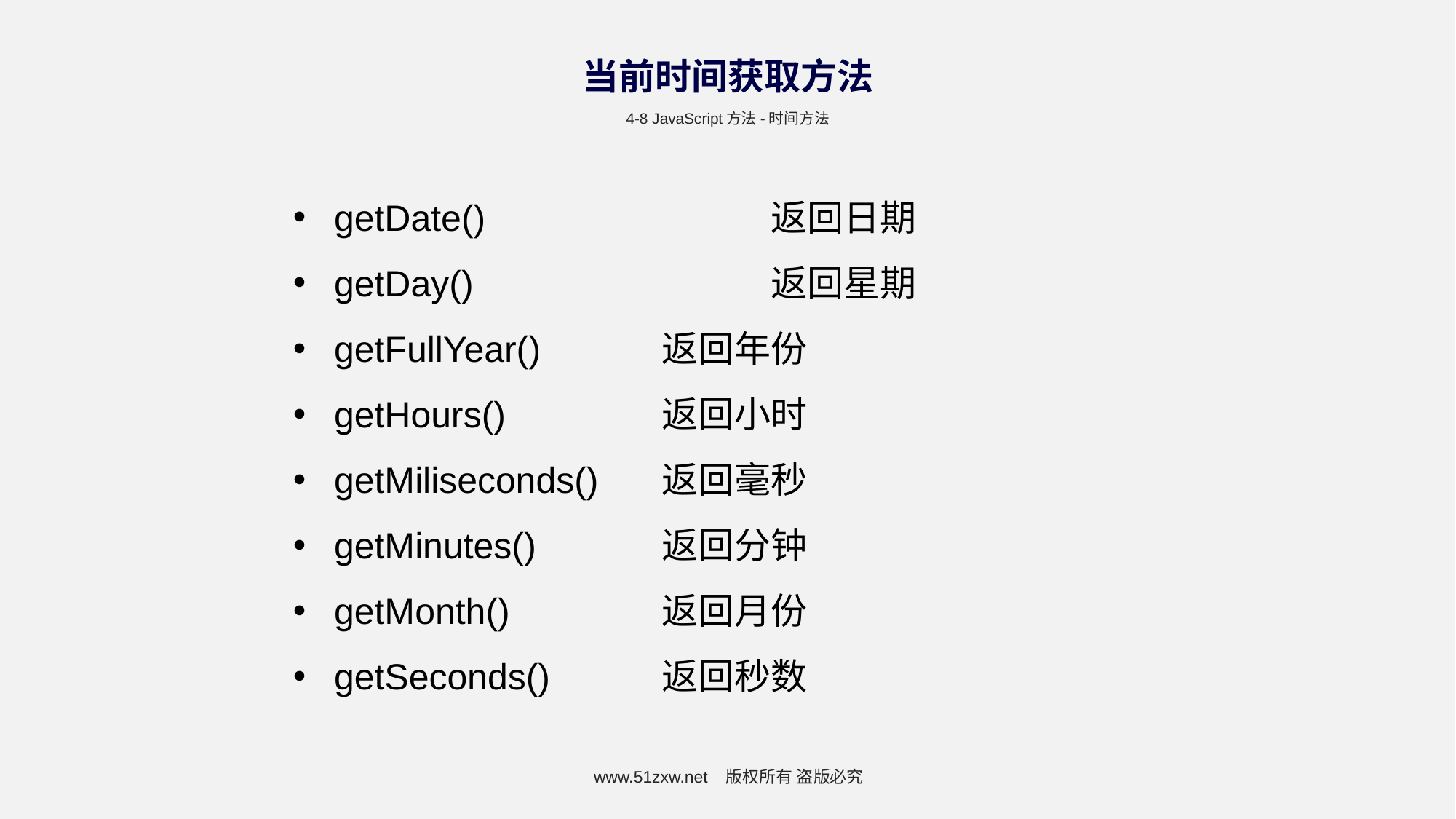

当前时间获取方法
4-8 JavaScript方法-时间方法
getDate()			返回日期
getDay()			返回星期
getFullYear()		返回年份
getHours()		返回小时
getMiliseconds()	返回毫秒
getMinutes()		返回分钟
getMonth()		返回月份
getSeconds()		返回秒数
www.51zxw.net   版权所有 盗版必究